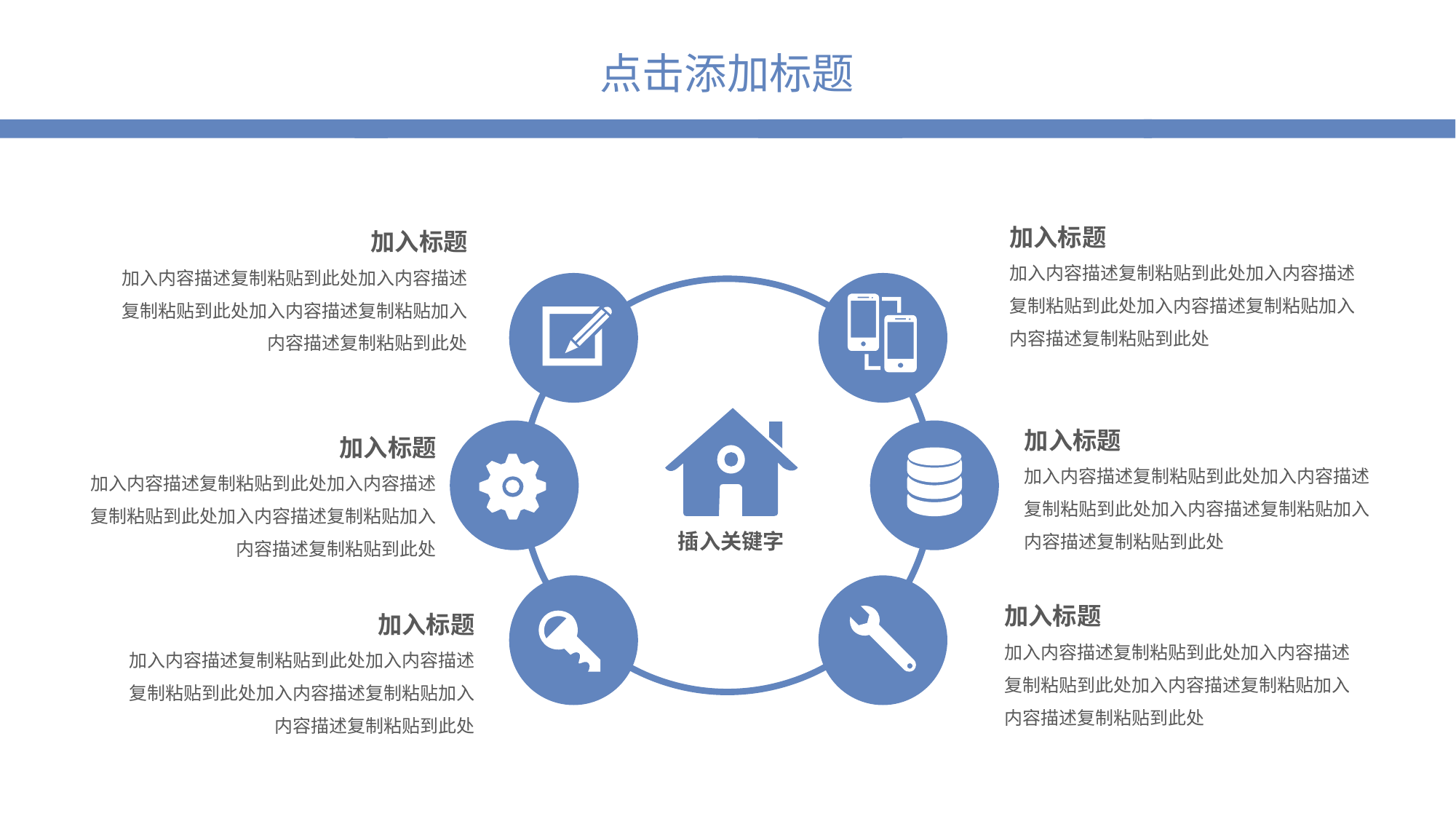

加入标题
加入内容描述复制粘贴到此处加入内容描述复制粘贴到此处加入内容描述复制粘贴加入内容描述复制粘贴到此处
加入标题
加入内容描述复制粘贴到此处加入内容描述复制粘贴到此处加入内容描述复制粘贴加入内容描述复制粘贴到此处

加入标题
加入内容描述复制粘贴到此处加入内容描述复制粘贴到此处加入内容描述复制粘贴加入内容描述复制粘贴到此处
加入标题
加入内容描述复制粘贴到此处加入内容描述复制粘贴到此处加入内容描述复制粘贴加入内容描述复制粘贴到此处

插入关键字

加入标题
加入内容描述复制粘贴到此处加入内容描述复制粘贴到此处加入内容描述复制粘贴加入内容描述复制粘贴到此处

加入标题
加入内容描述复制粘贴到此处加入内容描述复制粘贴到此处加入内容描述复制粘贴加入内容描述复制粘贴到此处